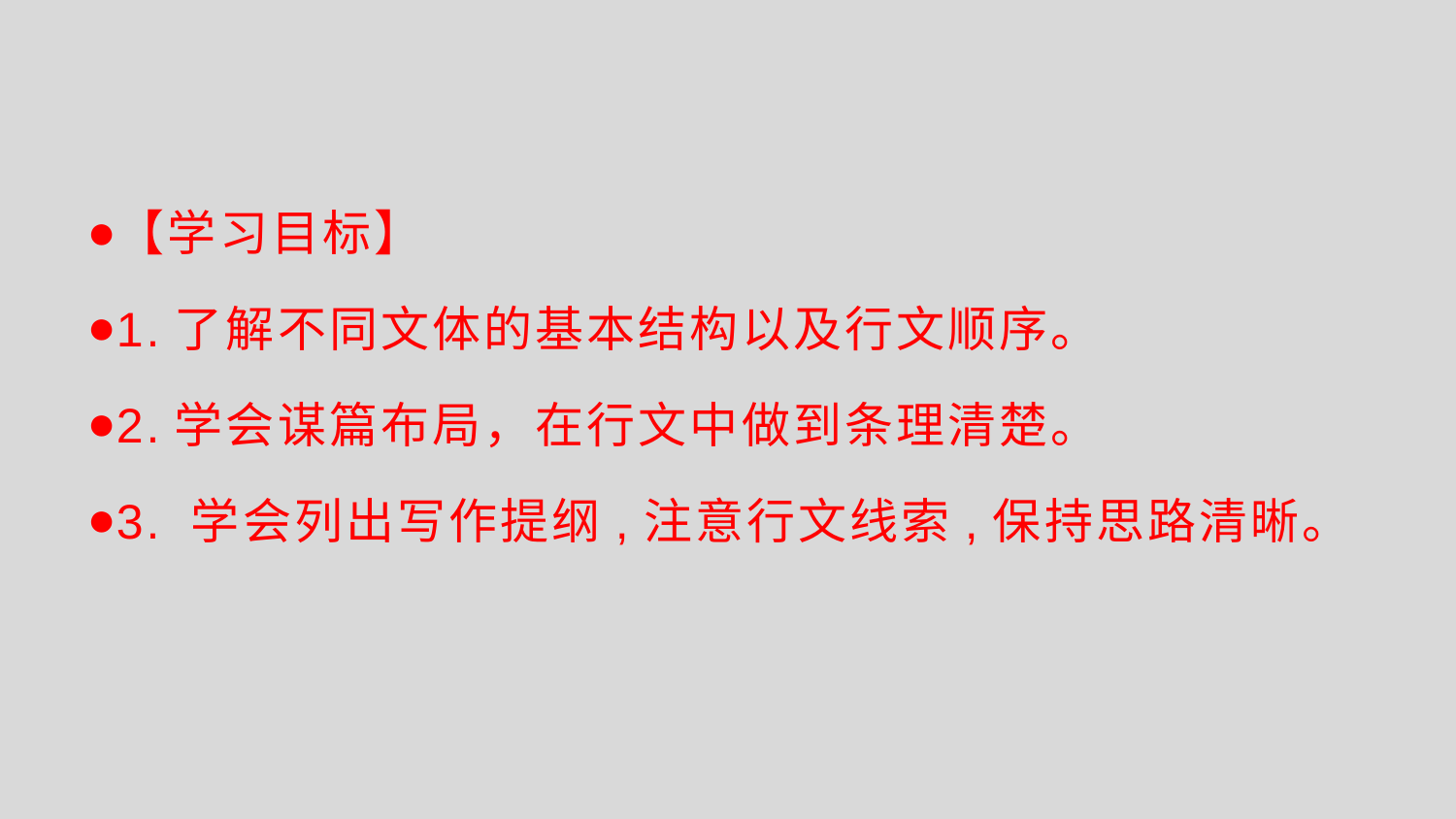

【学习目标】
1.了解不同文体的基本结构以及行文顺序。
2.学会谋篇布局，在行文中做到条理清楚。
3. 学会列出写作提纲,注意行文线索,保持思路清晰。